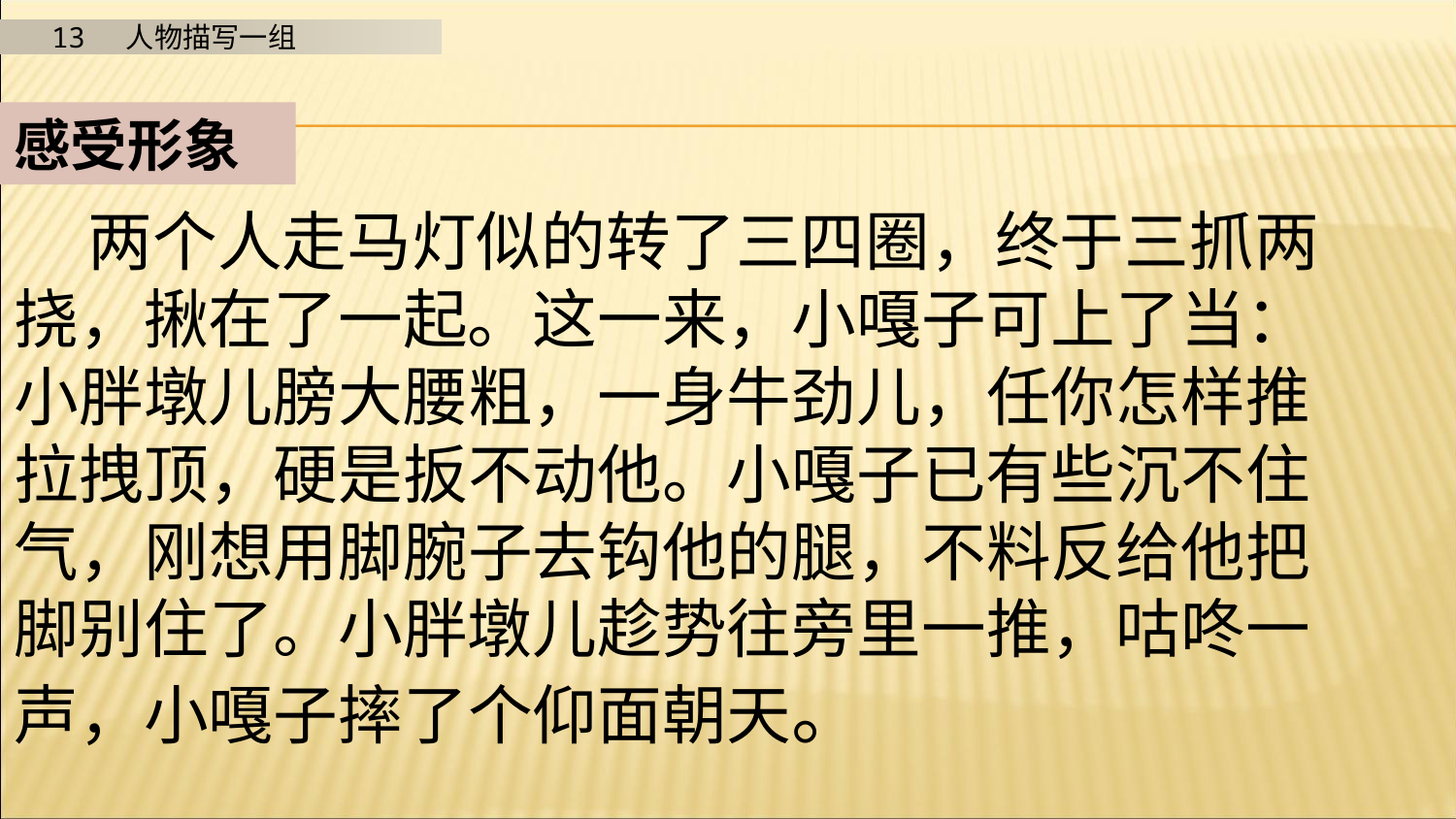

感受形象
    两个人走马灯似的转了三四圈，终于三抓两挠，揪在了一起。这一来，小嘎子可上了当：小胖墩儿膀大腰粗，一身牛劲儿，任你怎样推拉拽顶，硬是扳不动他。小嘎子已有些沉不住气，刚想用脚腕子去钩他的腿，不料反给他把脚别住了。小胖墩儿趁势往旁里一推，咕咚一声，小嘎子摔了个仰面朝天。